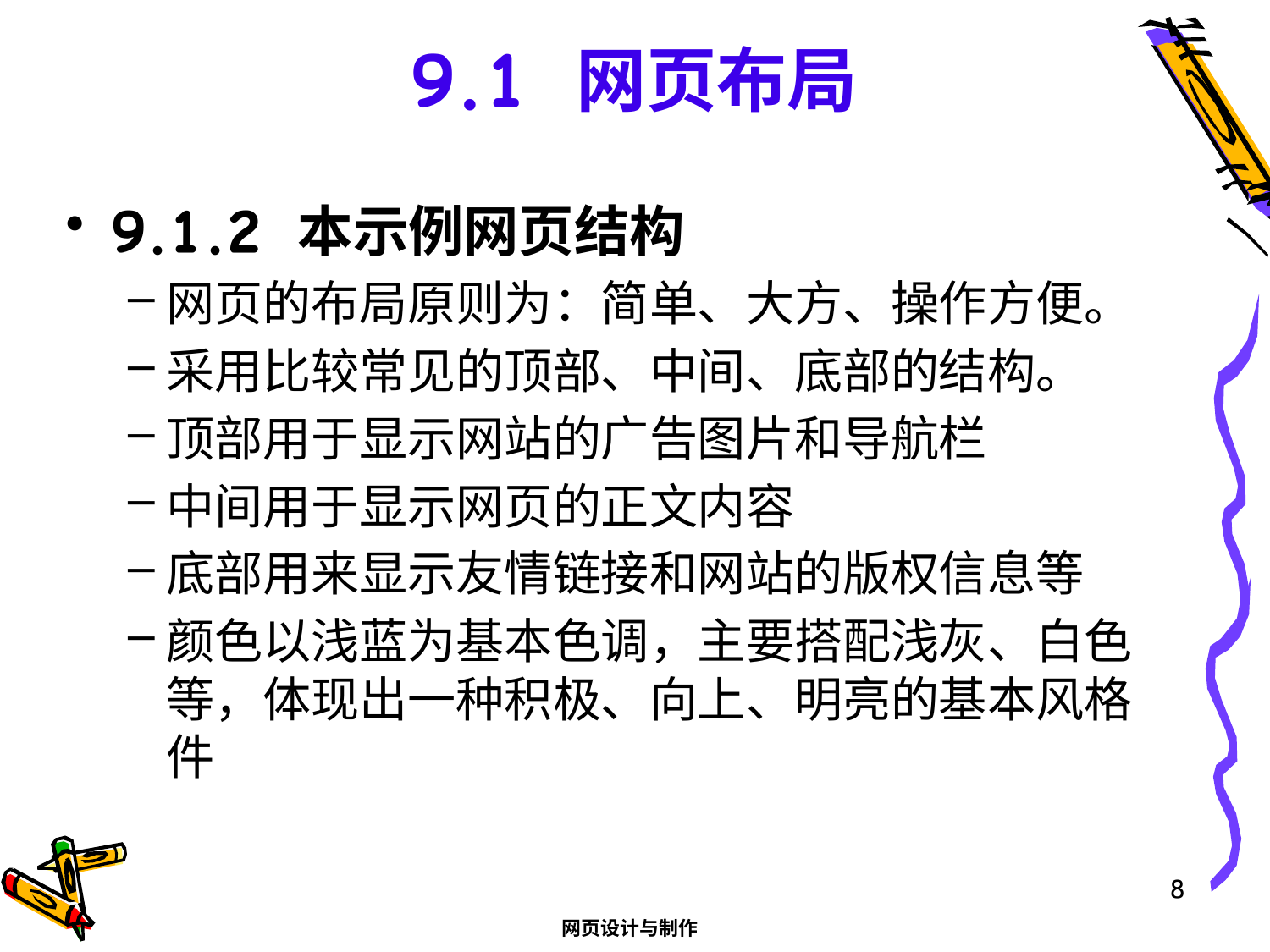

# 9.1 网页布局
9.1.2 本示例网页结构
网页的布局原则为：简单、大方、操作方便。
采用比较常见的顶部、中间、底部的结构。
顶部用于显示网站的广告图片和导航栏
中间用于显示网页的正文内容
底部用来显示友情链接和网站的版权信息等
颜色以浅蓝为基本色调，主要搭配浅灰、白色等，体现出一种积极、向上、明亮的基本风格件
8
网页设计与制作